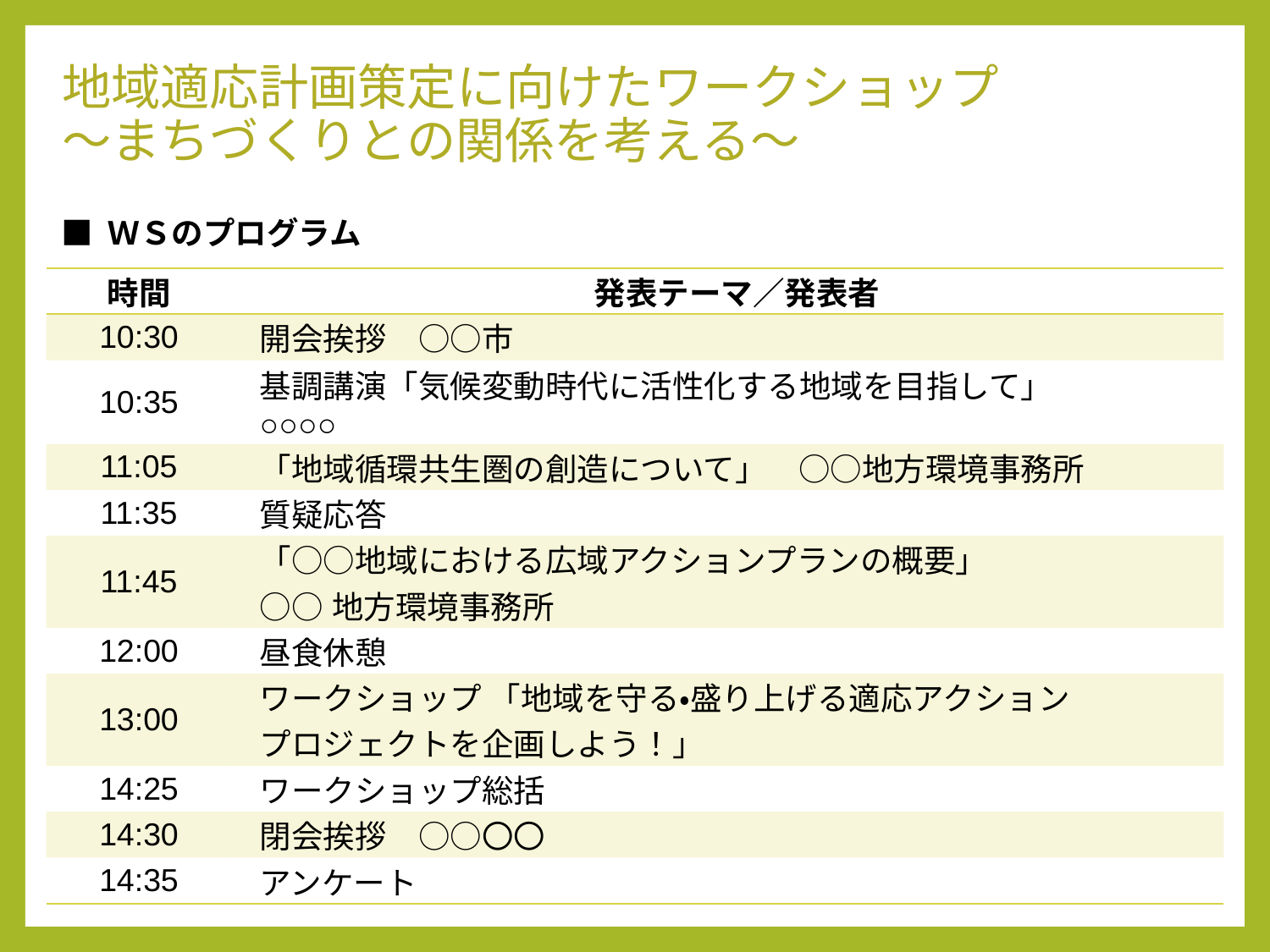

地域適応計画策定に向けたワークショップ
～まちづくりとの関係を考える～
■ ＷＳのプログラム
| 時間 | 発表テーマ／発表者 |
| --- | --- |
| 10:30 | 開会挨拶　○○市 |
| 10:35 | 基調講演「気候変動時代に活性化する地域を目指して」　 ○○○○ |
| 11:05 | 「地域循環共生圏の創造について」　○○地方環境事務所 |
| 11:35 | 質疑応答 |
| 11:45 | 「○○地域における広域アクションプランの概要」　 ○○地方環境事務所 |
| 12:00 | 昼食休憩 |
| 13:00 | ワークショップ 「地域を守る・盛り上げる適応アクション プロジェクトを企画しよう！」 |
| 14:25 | ワークショップ総括 |
| 14:30 | 閉会挨拶　○○〇〇 |
| 14:35 | アンケート |